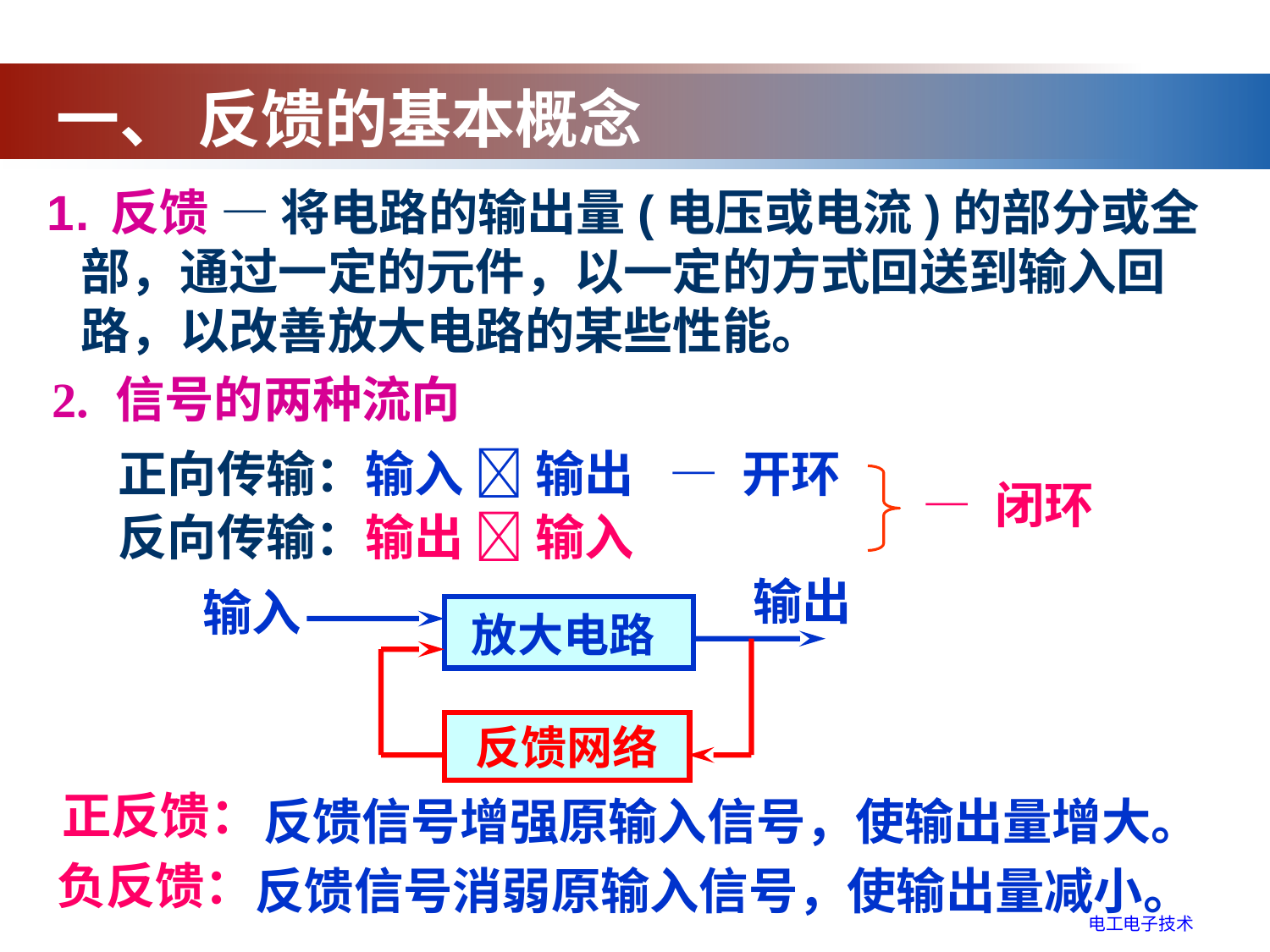

一、 反馈的基本概念
反馈 — 将电路的输出量(电压或电流)的部分或全
  部，通过一定的元件，以一定的方式回送到输入回
  路，以改善放大电路的某些性能。
2.  信号的两种流向
正向传输：输入 ⇒ 输出
 — 开环

— 闭环
反向传输：输出 ⇒ 输入
输出
输入
放大电路

反馈网络

正反馈：
反馈信号增强原输入信号，使输出量增大。
负反馈：
反馈信号消弱原输入信号，使输出量减小。
电工电子技术